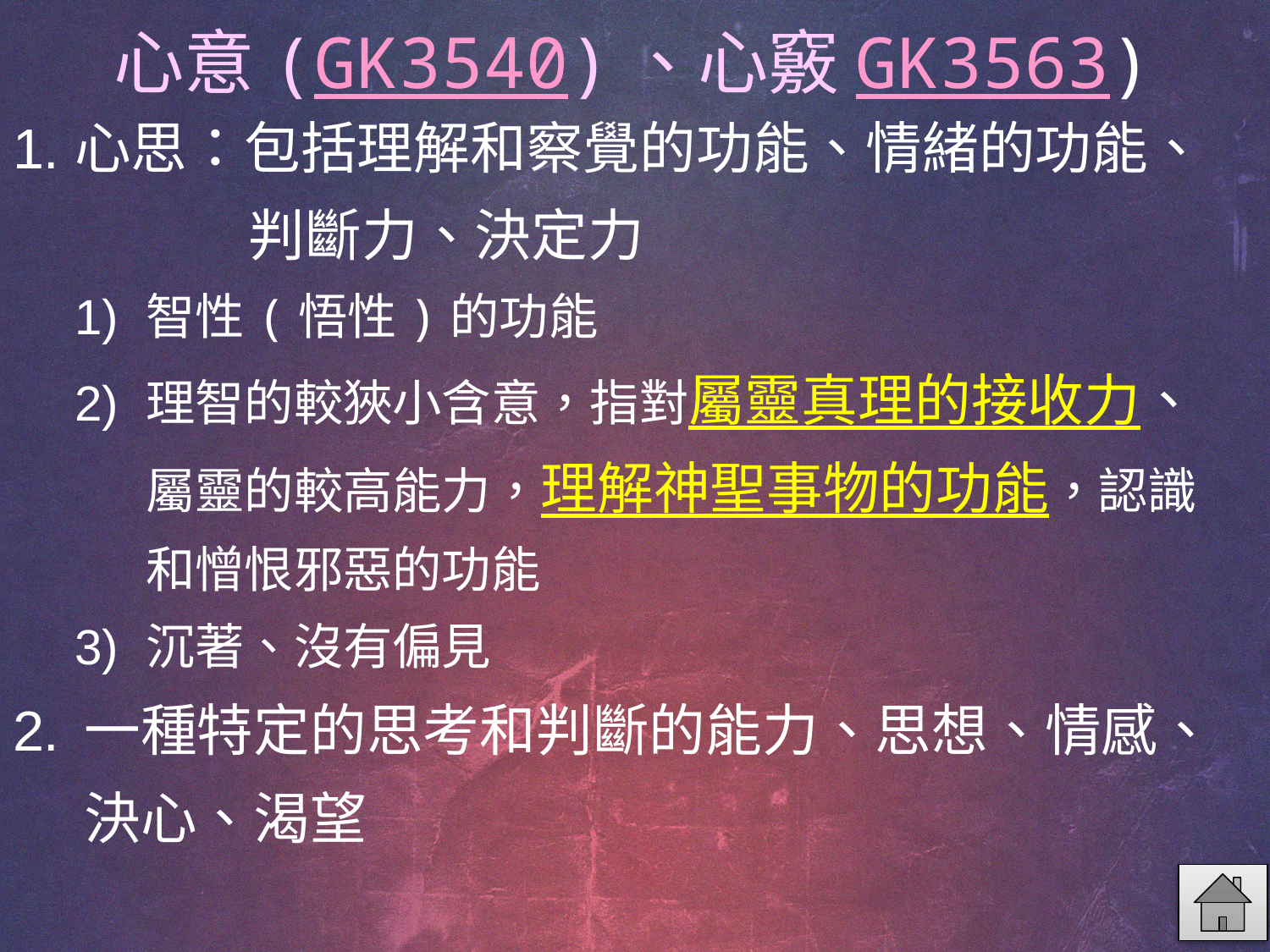

# 心意(GK3540)、心竅GK3563)
心思：包括理解和察覺的功能、情緒的功能、
判斷力、決定力
智性(悟性)的功能
理智的較狹小含意，指對屬靈真理的接收力、屬靈的較高能力，理解神聖事物的功能，認識和憎恨邪惡的功能
沉著、沒有偏見
一種特定的思考和判斷的能力、思想、情感、決心、渴望